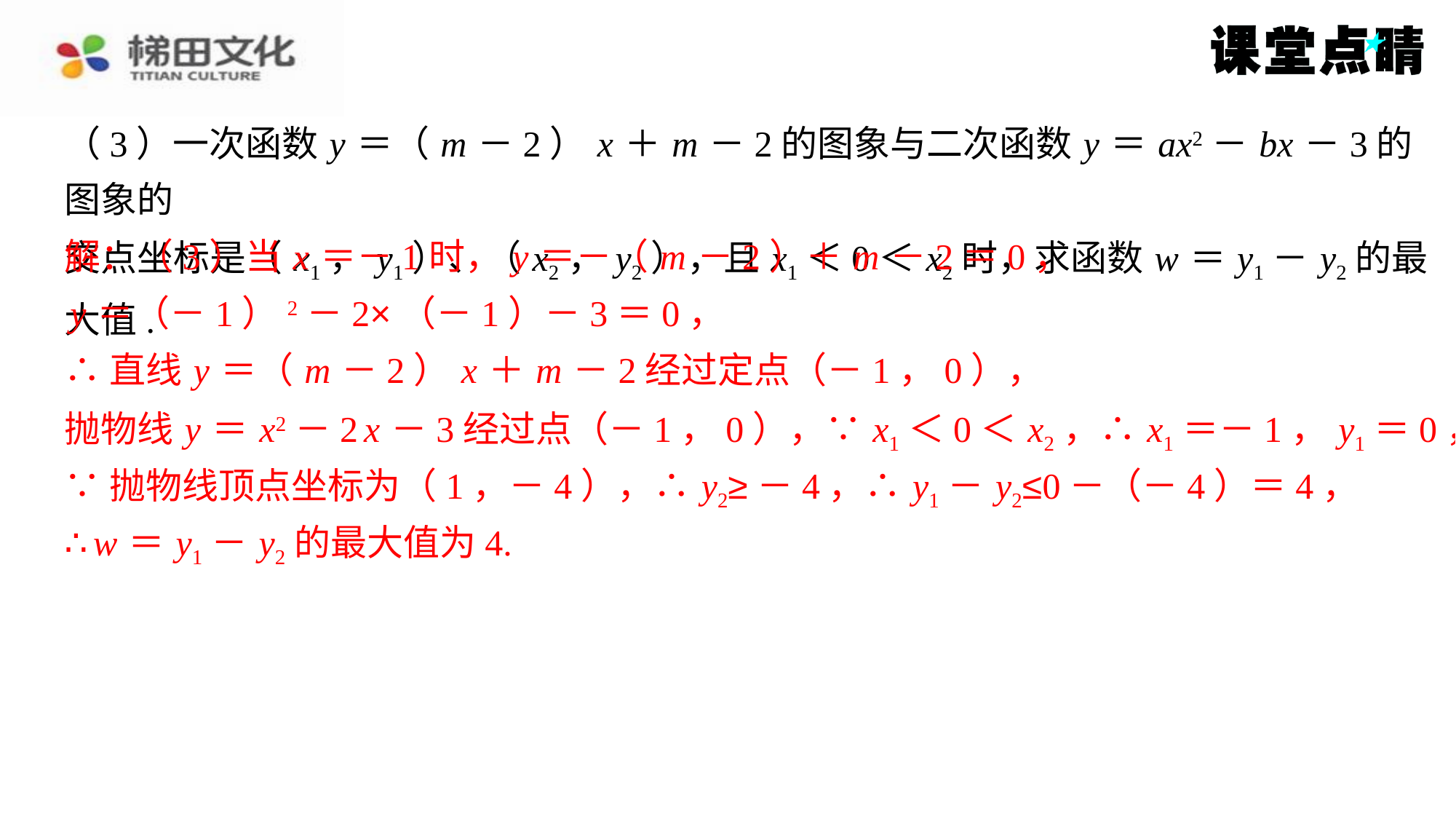

（3）一次函数 y ＝（ m －2） x ＋ m －2的图象与二次函数 y ＝ ax2－ bx －3的图象的
交点坐标是（ x1， y1）、（ x2， y2），且 x1＜0＜ x2时，求函数 w ＝ y1－ y2的最大值.
解：（3）当 x ＝－1时， y ＝－（ m －2）＋ m －2＝0，
 y ＝（－1）2－2×（－1）－3＝0，
∴直线 y ＝（ m －2） x ＋ m －2经过定点（－1，0），
抛物线 y ＝ x2－2 x －3经过点（－1，0），∵ x1＜0＜ x2，∴ x1＝－1， y1＝0，
∵抛物线顶点坐标为（1，－4），∴ y2≥－4，∴ y1－ y2≤0－（－4）＝4，
∴ w ＝ y1－ y2的最大值为4.
解：（3）当 x ＝－1时， y ＝－（ m －2）＋ m －2＝0，
y ＝（－1）2－2×（－1）－3＝0，
∴直线 y ＝（ m －2） x ＋ m －2经过定点（－1，0），
抛物线 y ＝ x2－2 x －3经过点（－1，0），∵ x1＜0＜ x2，∴ x1＝－1， y1＝0，
∵抛物线顶点坐标为（1，－4），∴ y2≥－4，∴ y1－ y2≤0－（－4）＝4，
∴ w ＝ y1－ y2的最大值为4.